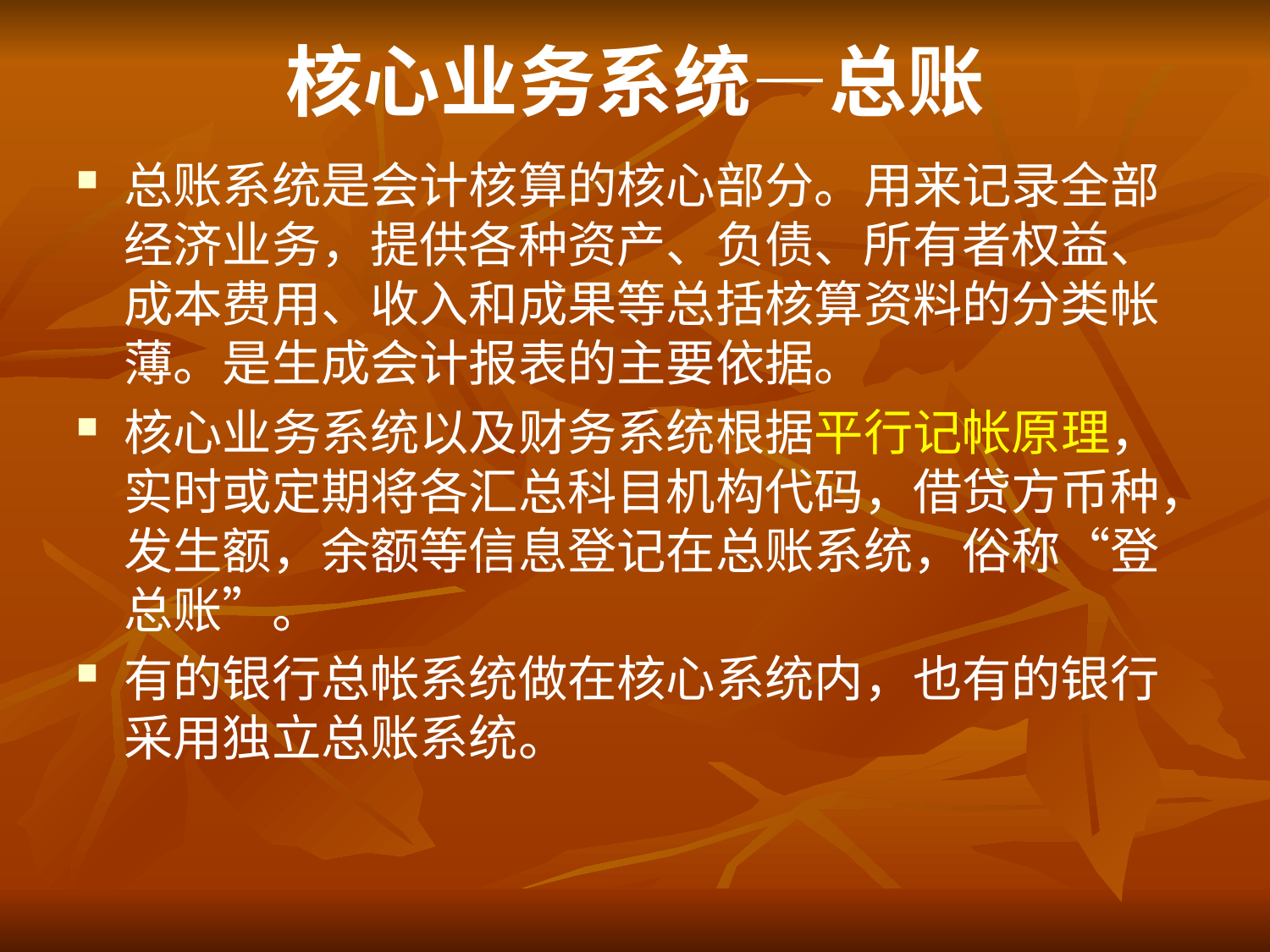

# 核心业务系统—总账
总账系统是会计核算的核心部分。用来记录全部经济业务，提供各种资产、负债、所有者权益、成本费用、收入和成果等总括核算资料的分类帐薄。是生成会计报表的主要依据。
核心业务系统以及财务系统根据平行记帐原理，实时或定期将各汇总科目机构代码，借贷方币种，发生额，余额等信息登记在总账系统，俗称“登总账”。
有的银行总帐系统做在核心系统内，也有的银行采用独立总账系统。